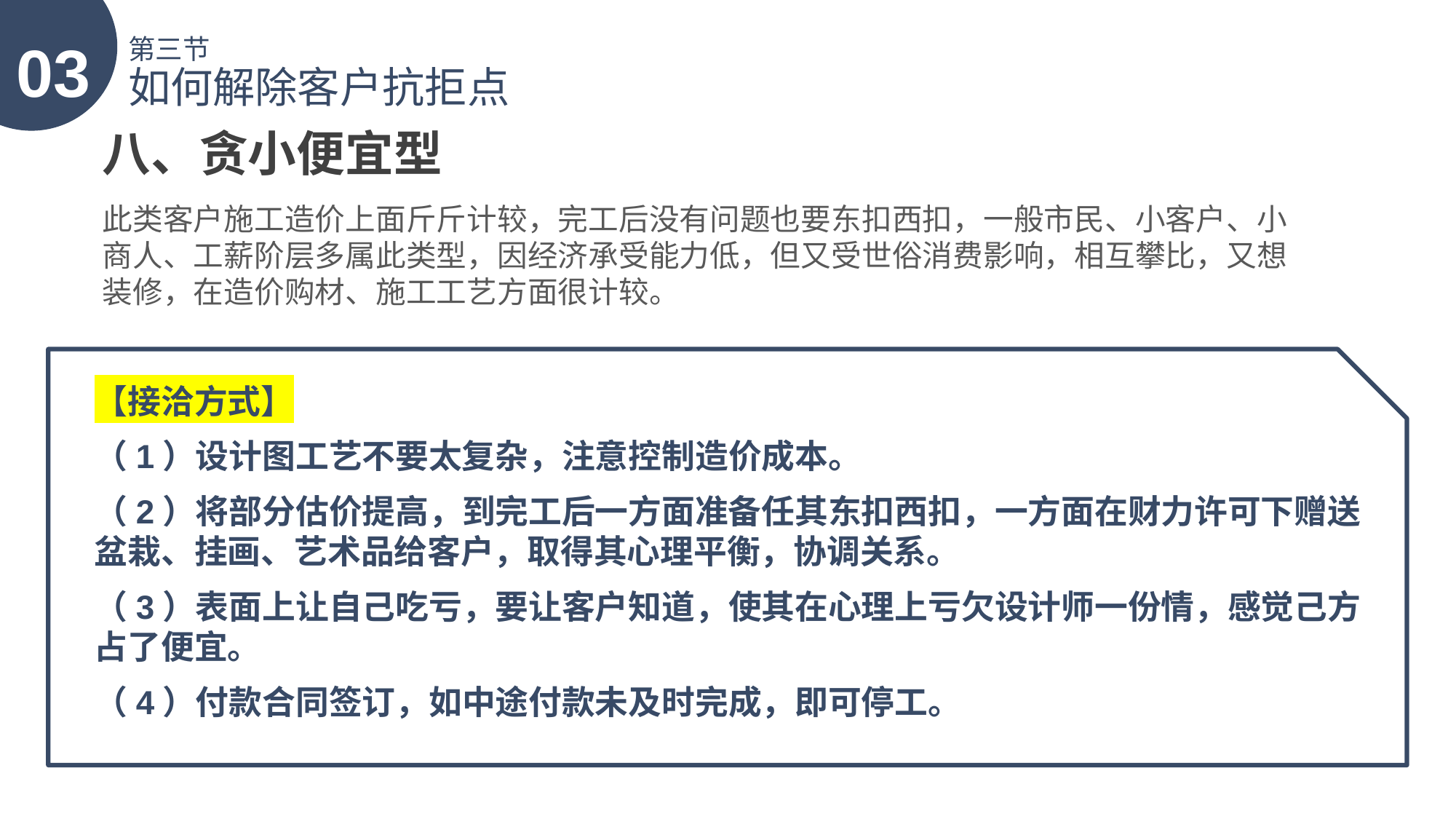

03
第三节
如何解除客户抗拒点
八、贪小便宜型
此类客户施工造价上面斤斤计较，完工后没有问题也要东扣西扣，一般市民、小客户、小商人、工薪阶层多属此类型，因经济承受能力低，但又受世俗消费影响，相互攀比，又想装修，在造价购材、施工工艺方面很计较。

【接洽方式】
（1）设计图工艺不要太复杂，注意控制造价成本。
（2）将部分估价提高，到完工后一方面准备任其东扣西扣，一方面在财力许可下赠送盆栽、挂画、艺术品给客户，取得其心理平衡，协调关系。
（3）表面上让自己吃亏，要让客户知道，使其在心理上亏欠设计师一份情，感觉己方占了便宜。
（4）付款合同签订，如中途付款未及时完成，即可停工。